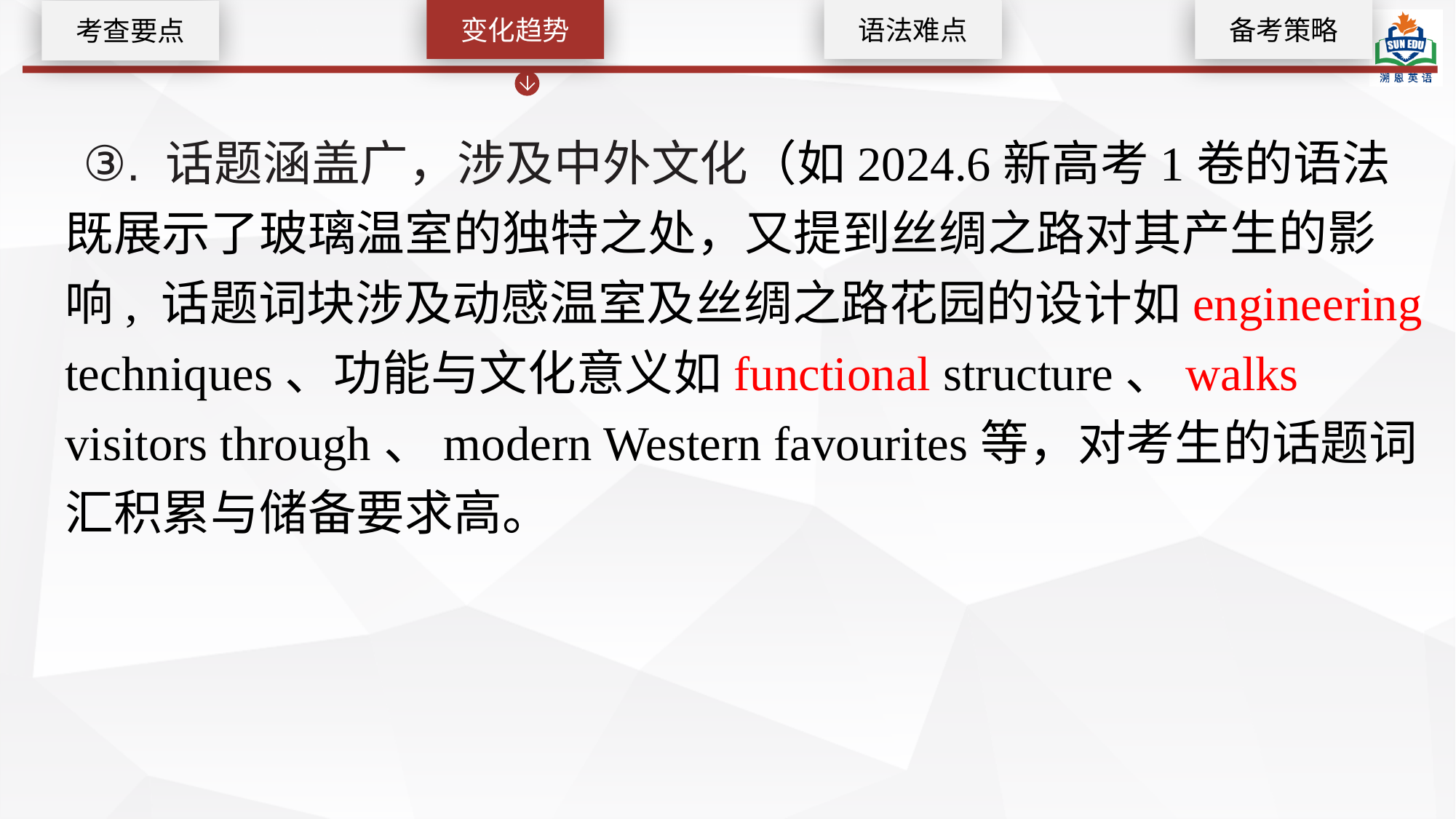

变化趋势
语法难点
备考策略
考查要点

   ③. 话题涵盖广，涉及中外文化（如2024.6新高考1卷的语法既展示了玻璃温室的独特之处，又提到丝绸之路对其产生的影响, 话题词块涉及动感温室及丝绸之路花园的设计如engineering techniques、功能与文化意义如functional structure、walks visitors through、modern Western favourites等，对考生的话题词汇积累与储备要求高。